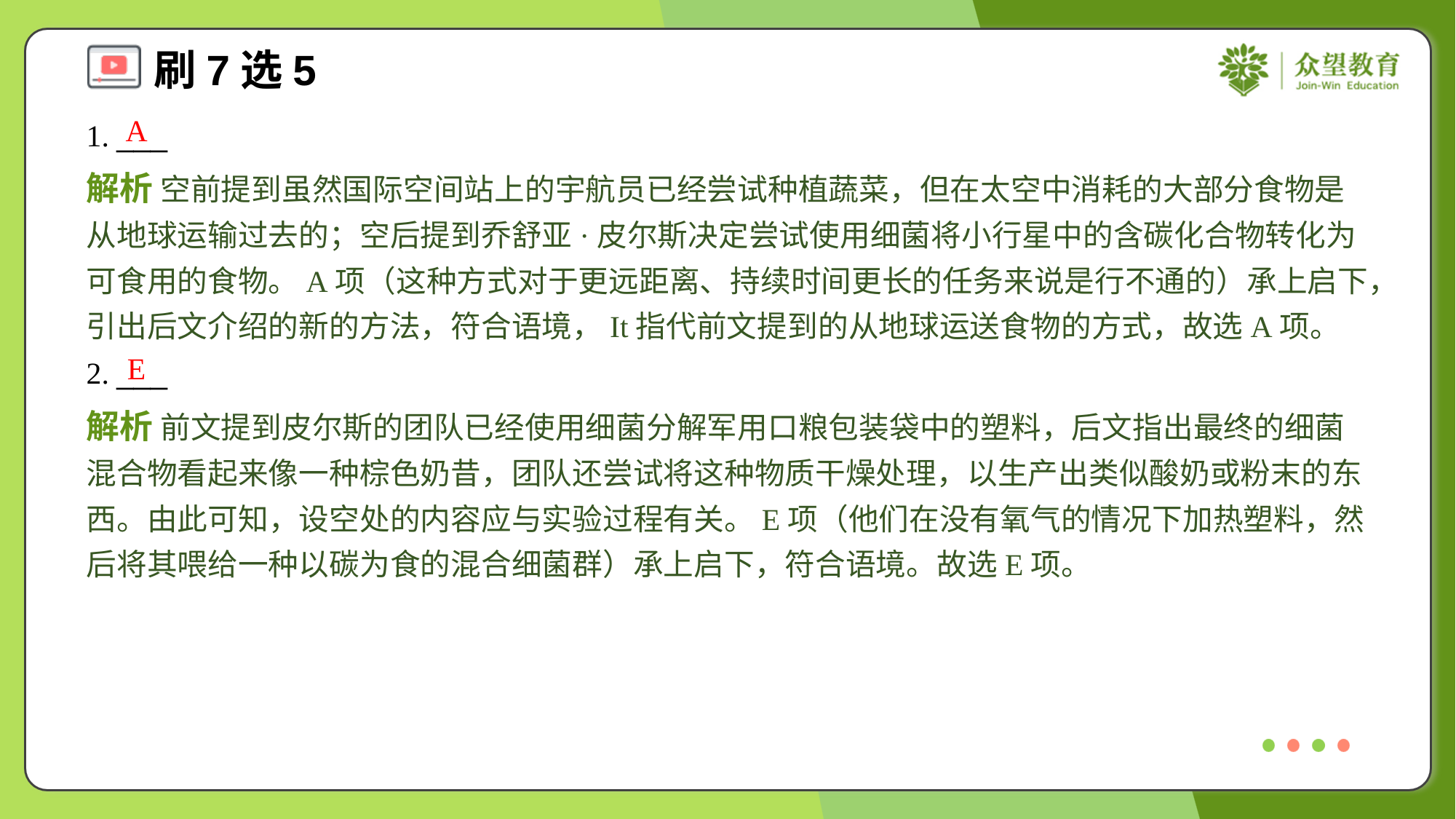

A
1. ___
解析 空前提到虽然国际空间站上的宇航员已经尝试种植蔬菜，但在太空中消耗的大部分食物是从地球运输过去的；空后提到乔舒亚·皮尔斯决定尝试使用细菌将小行星中的含碳化合物转化为可食用的食物。A项（这种方式对于更远距离、持续时间更长的任务来说是行不通的）承上启下，引出后文介绍的新的方法，符合语境，It指代前文提到的从地球运送食物的方式，故选A项。
E
2. ___
解析 前文提到皮尔斯的团队已经使用细菌分解军用口粮包装袋中的塑料，后文指出最终的细菌混合物看起来像一种棕色奶昔，团队还尝试将这种物质干燥处理，以生产出类似酸奶或粉末的东西。由此可知，设空处的内容应与实验过程有关。E项（他们在没有氧气的情况下加热塑料，然后将其喂给一种以碳为食的混合细菌群）承上启下，符合语境。故选E项。